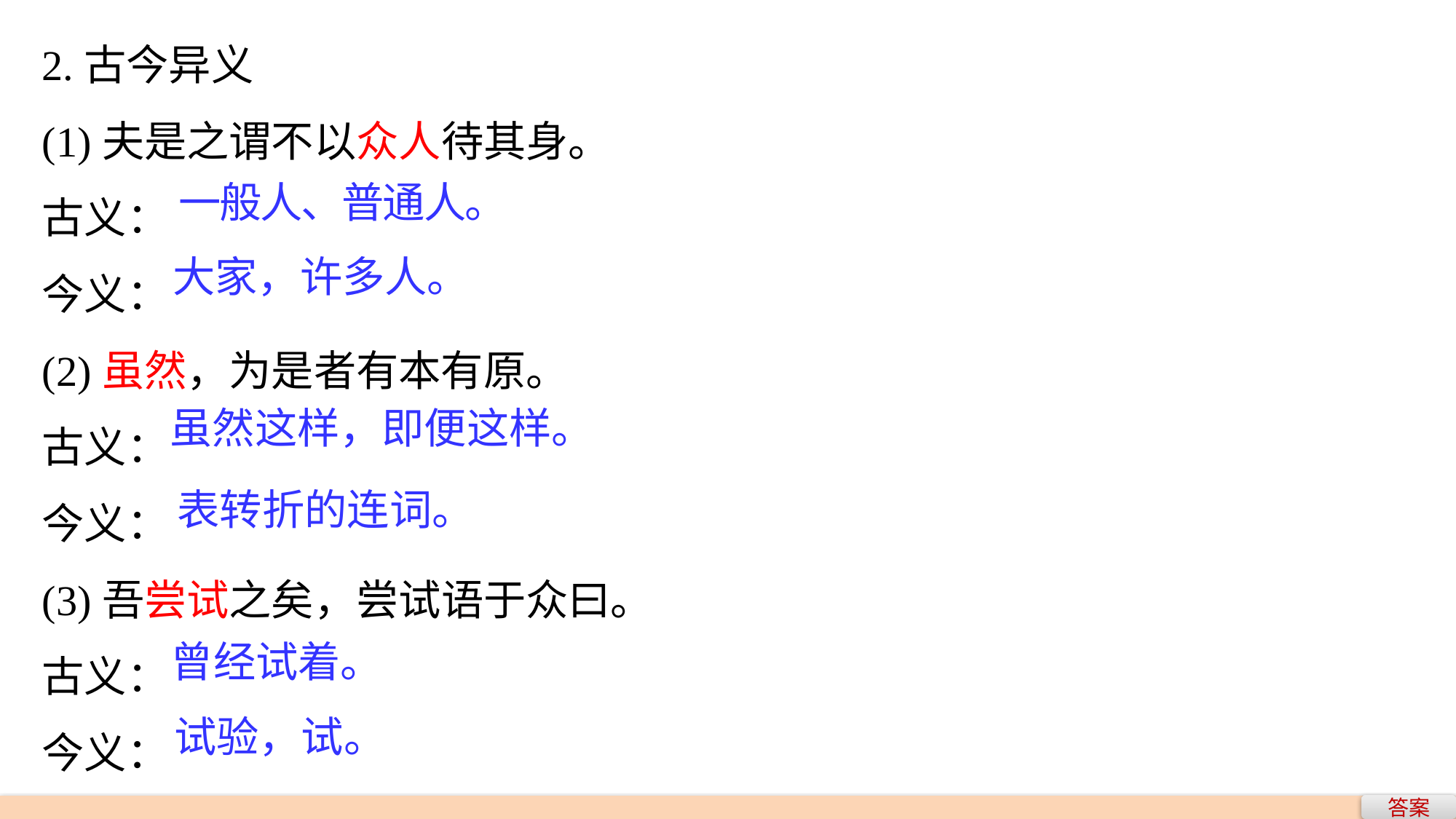

2.古今异义
(1)夫是之谓不以众人待其身。
古义：
今义：
(2)虽然，为是者有本有原。
古义：
今义：
(3)吾尝试之矣，尝试语于众曰。
古义：
今义：
一般人、普通人。
大家，许多人。
虽然这样，即便这样。
表转折的连词。
曾经试着。
试验，试。
答案